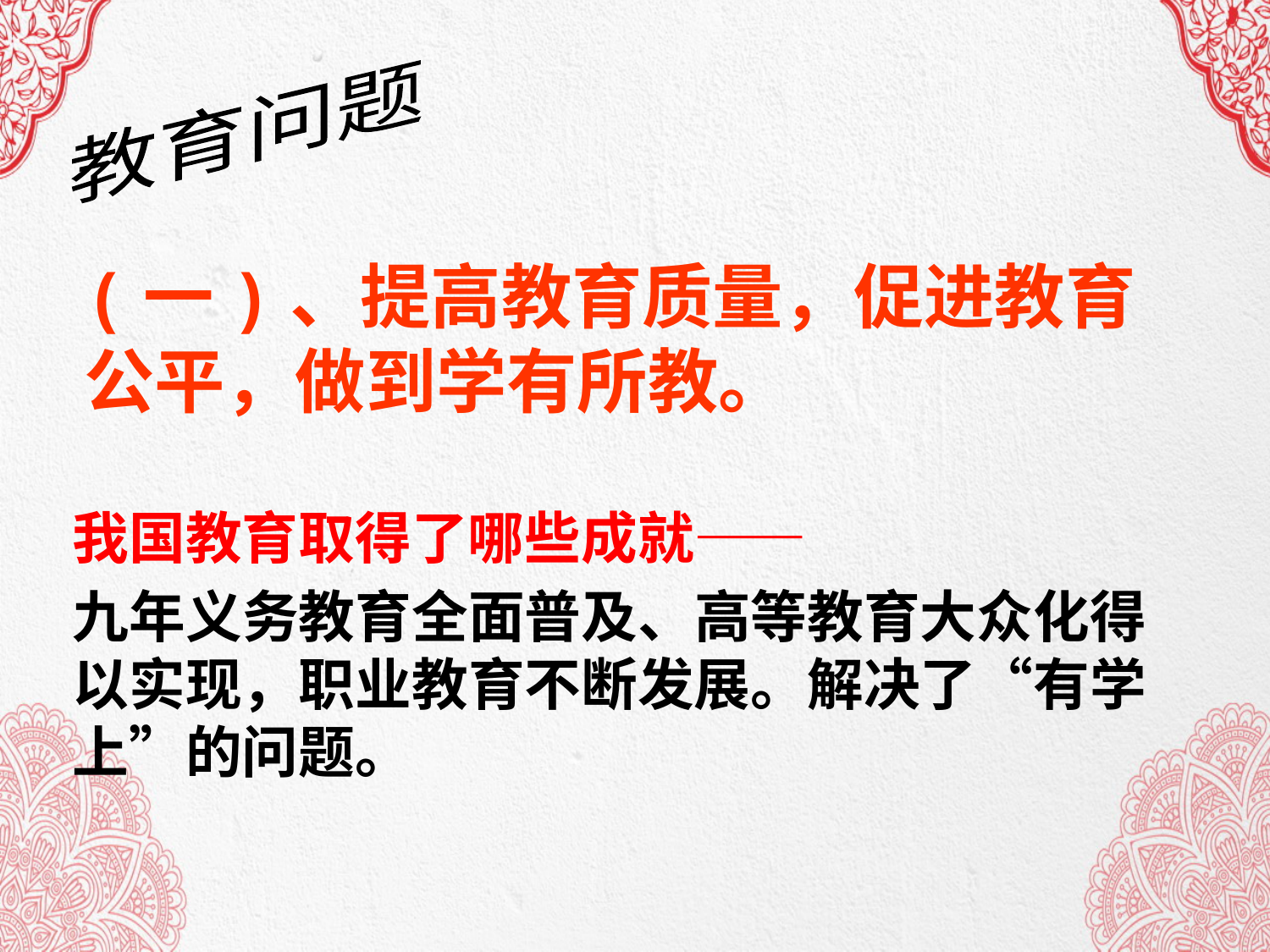

教育问题
(一)、提高教育质量，促进教育公平，做到学有所教。
我国教育取得了哪些成就——
九年义务教育全面普及、高等教育大众化得以实现，职业教育不断发展。解决了“有学上”的问题。